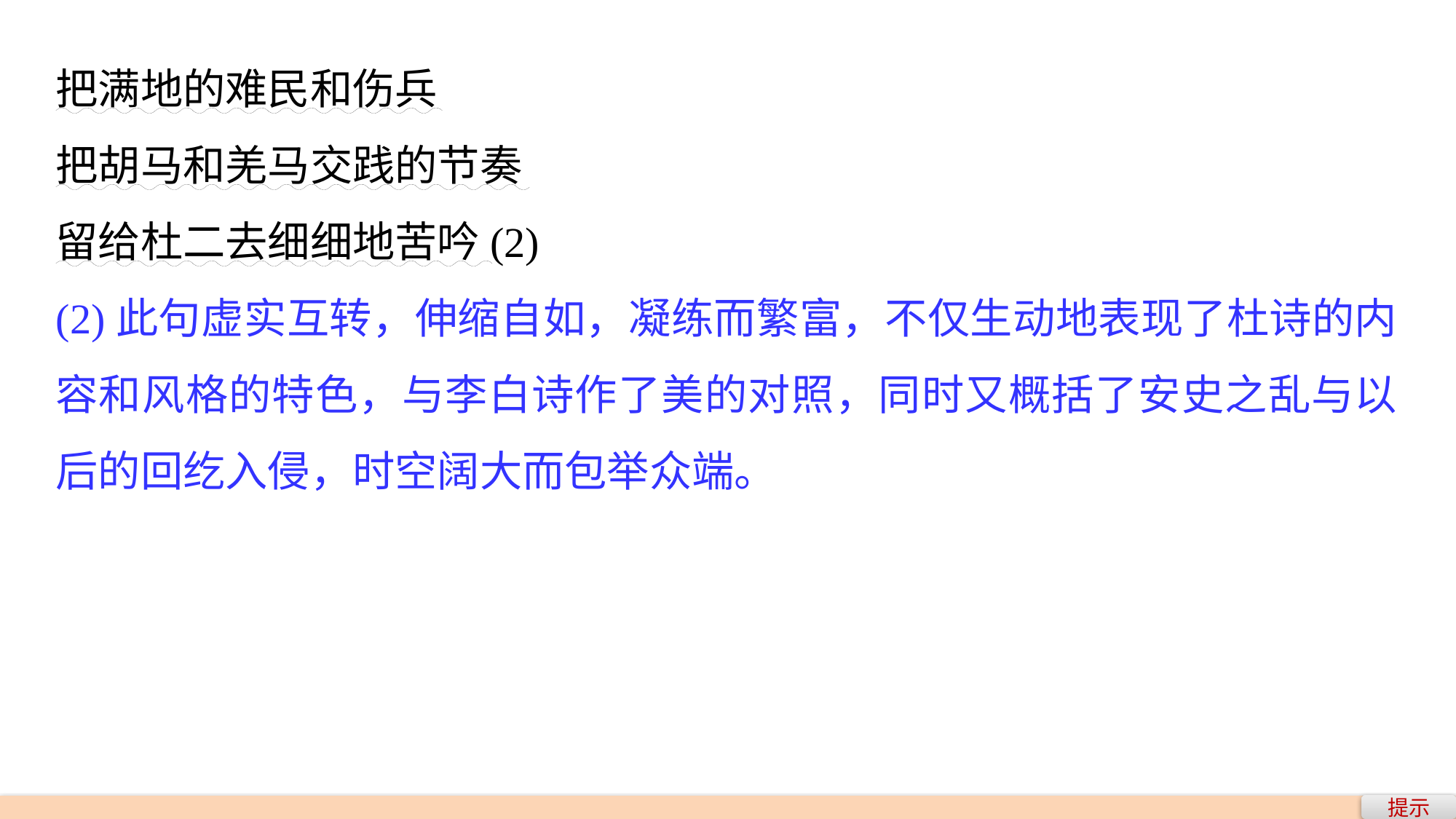

把满地的难民和伤兵
把胡马和羌马交践的节奏
留给杜二去细细地苦吟(2)
(2)此句虚实互转，伸缩自如，凝练而繁富，不仅生动地表现了杜诗的内容和风格的特色，与李白诗作了美的对照，同时又概括了安史之乱与以后的回纥入侵，时空阔大而包举众端。
提示